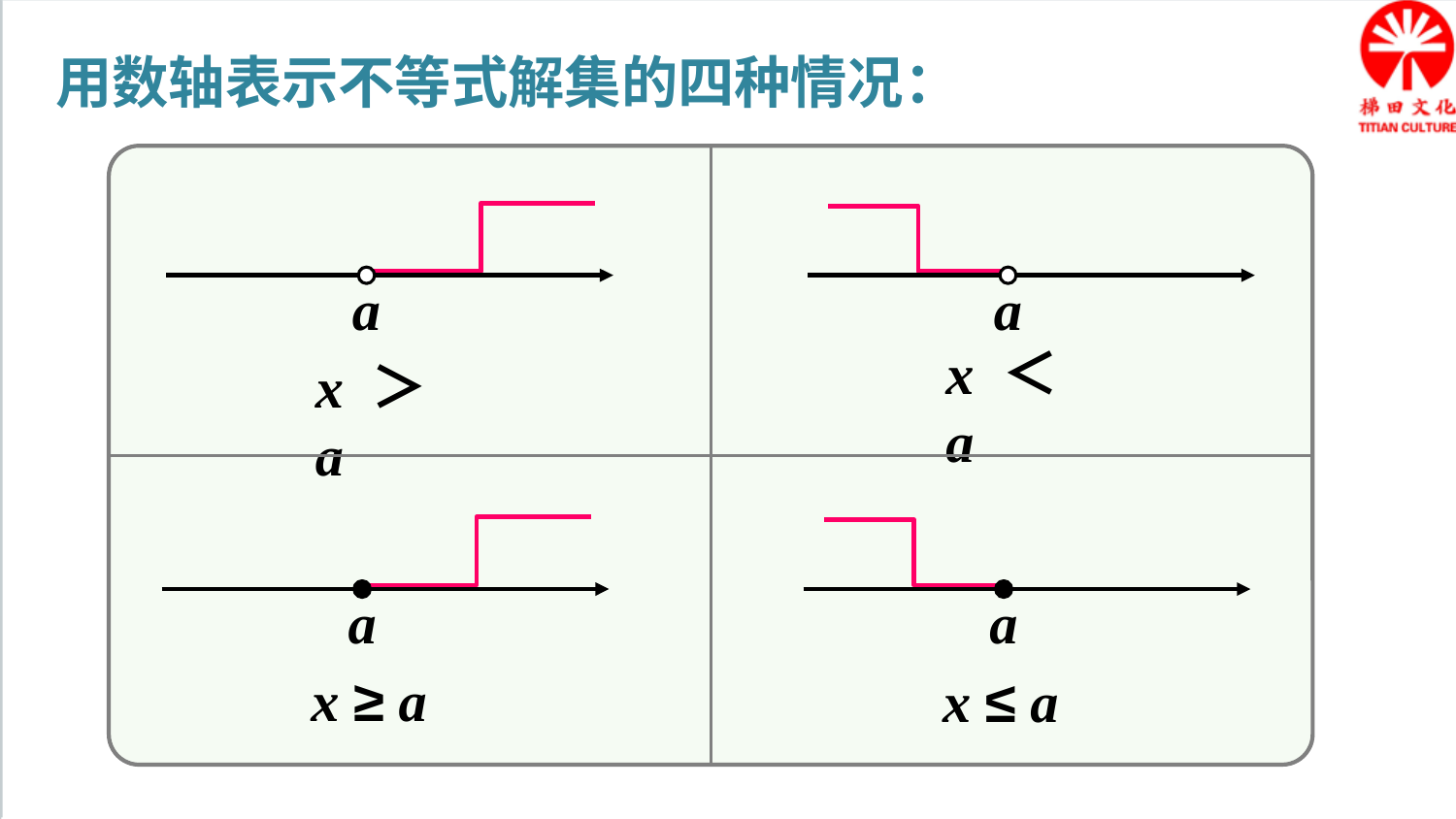

用数轴表示不等式解集的四种情况：

a

a

x ＜ a
x ＞ a
a

a

x ≥ a
x ≤ a